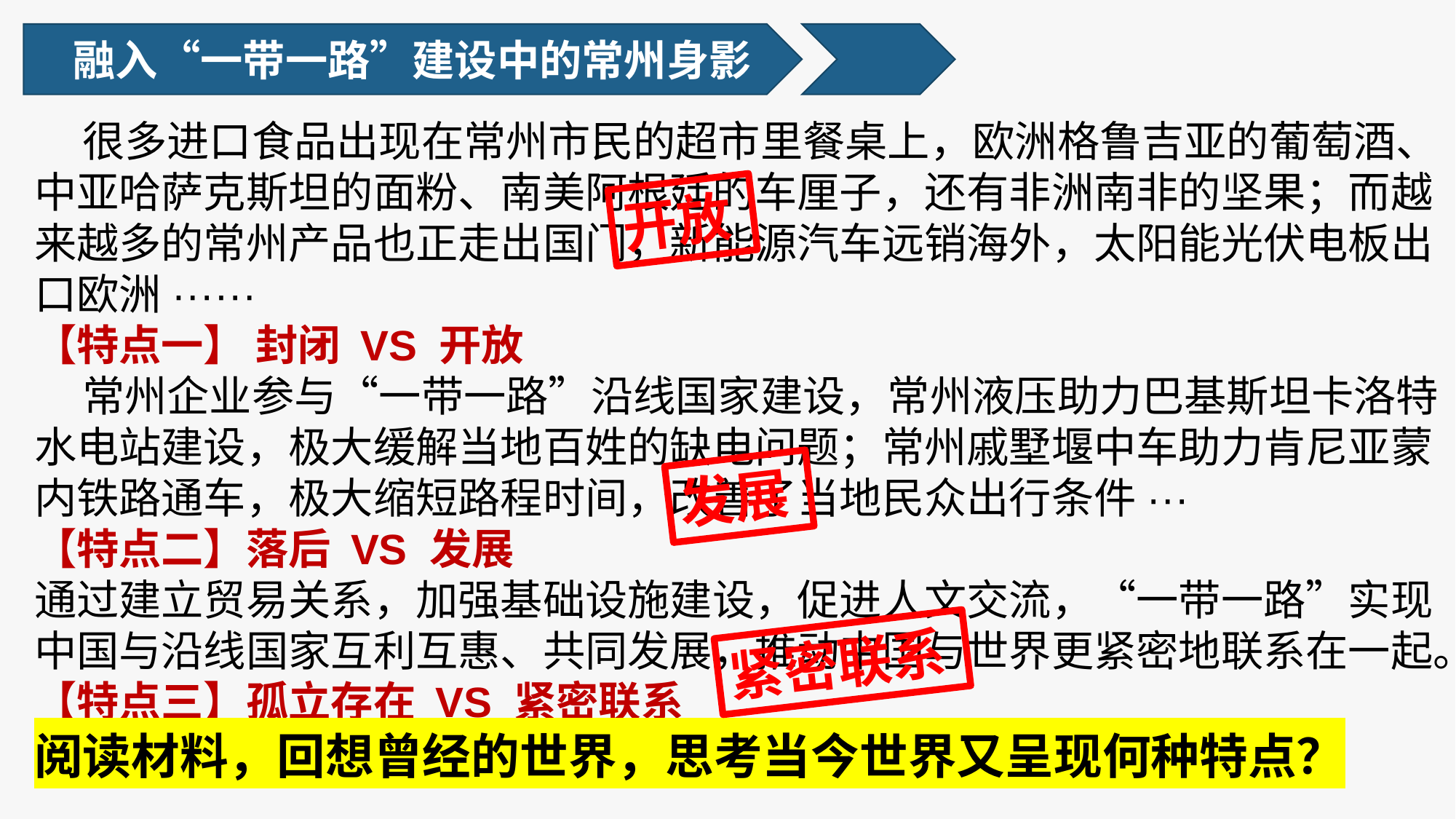

融入“一带一路”建设中的常州身影

    很多进口食品出现在常州市民的超市里餐桌上，欧洲格鲁吉亚的葡萄酒、中亚哈萨克斯坦的面粉、南美阿根廷的车厘子，还有非洲南非的坚果；而越来越多的常州产品也正走出国门，新能源汽车远销海外，太阳能光伏电板出口欧洲······
【特点一】 封闭 VS 开放
    常州企业参与“一带一路”沿线国家建设，常州液压助力巴基斯坦卡洛特水电站建设，极大缓解当地百姓的缺电问题；常州戚墅堰中车助力肯尼亚蒙内铁路通车，极大缩短路程时间，改善了当地民众出行条件···
【特点二】落后 VS 发展
通过建立贸易关系，加强基础设施建设，促进人文交流，“一带一路”实现中国与沿线国家互利互惠、共同发展，推动中国与世界更紧密地联系在一起。
【特点三】孤立存在 VS 紧密联系
阅读材料，回想曾经的世界，思考当今世界又呈现何种特点？
开放
发展
紧密联系